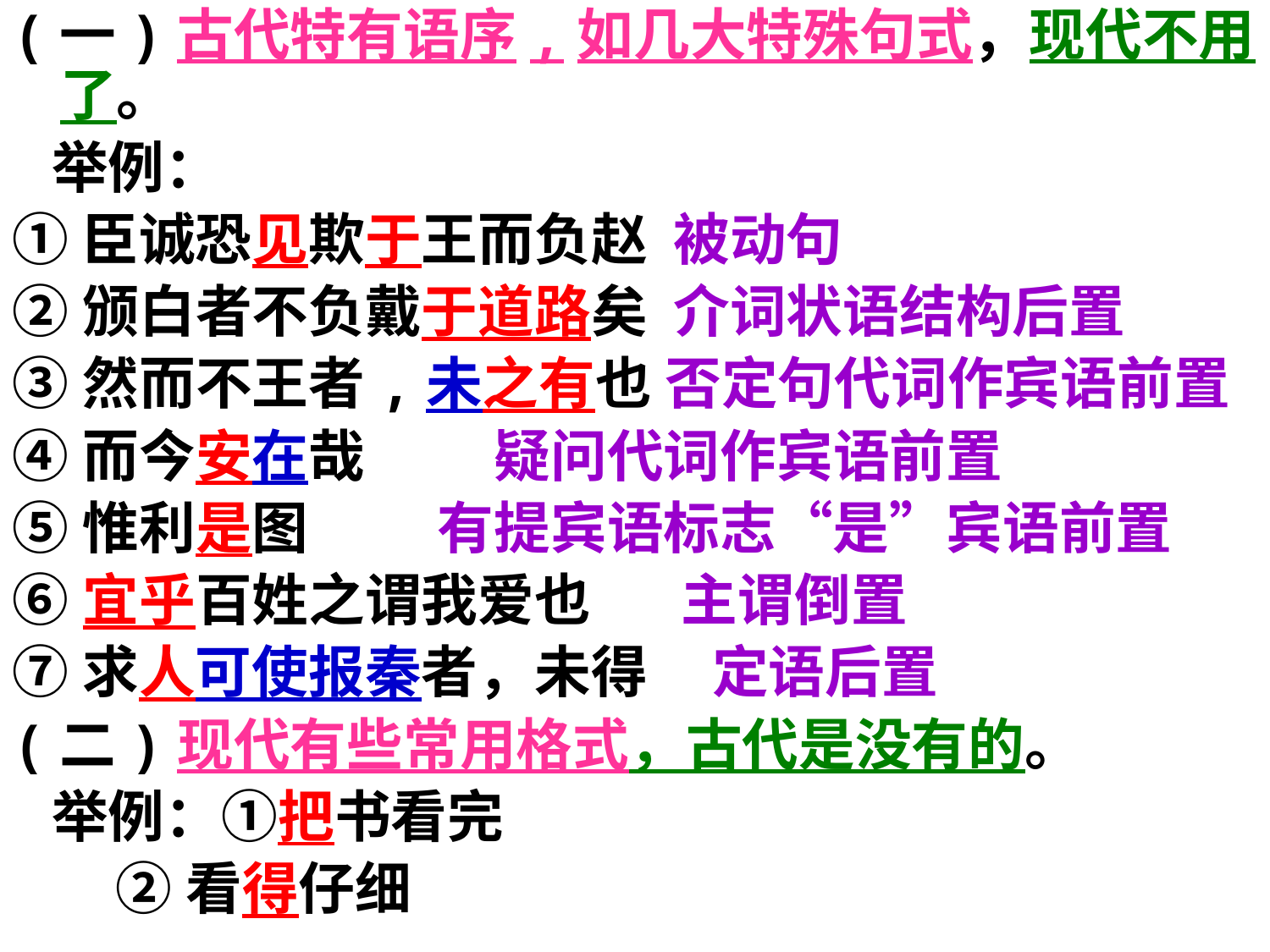

(一)古代特有语序,如几大特殊句式，现代不用了。
  举例：
①臣诚恐见欺于王而负赵  被动句
②颁白者不负戴于道路矣  介词状语结构后置
③然而不王者,未之有也 否定句代词作宾语前置
④而今安在哉          疑问代词作宾语前置
⑤惟利是图          有提宾语标志“是”宾语前置
⑥宜乎百姓之谓我爱也       主谓倒置
⑦求人可使报秦者，未得     定语后置
(二)现代有些常用格式，古代是没有的。
  举例：①把书看完
        ②看得仔细